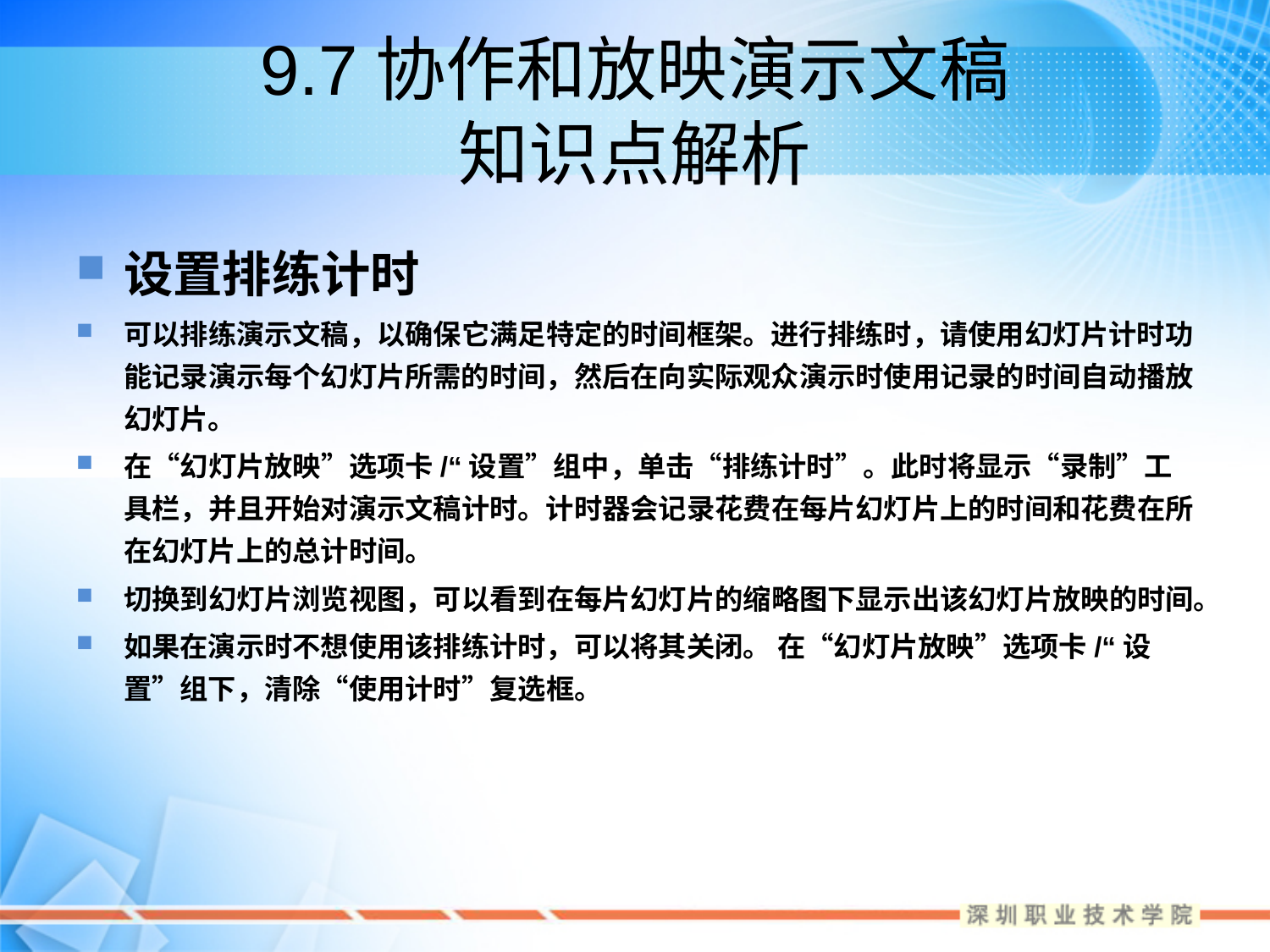

# 9.7协作和放映演示文稿 知识点解析
设置排练计时
可以排练演示文稿，以确保它满足特定的时间框架。进行排练时，请使用幻灯片计时功能记录演示每个幻灯片所需的时间，然后在向实际观众演示时使用记录的时间自动播放幻灯片。
在“幻灯片放映”选项卡/“设置”组中，单击“排练计时”。此时将显示“录制”工具栏，并且开始对演示文稿计时。计时器会记录花费在每片幻灯片上的时间和花费在所在幻灯片上的总计时间。
切换到幻灯片浏览视图，可以看到在每片幻灯片的缩略图下显示出该幻灯片放映的时间。
如果在演示时不想使用该排练计时，可以将其关闭。 在“幻灯片放映”选项卡/“设置”组下，清除“使用计时”复选框。